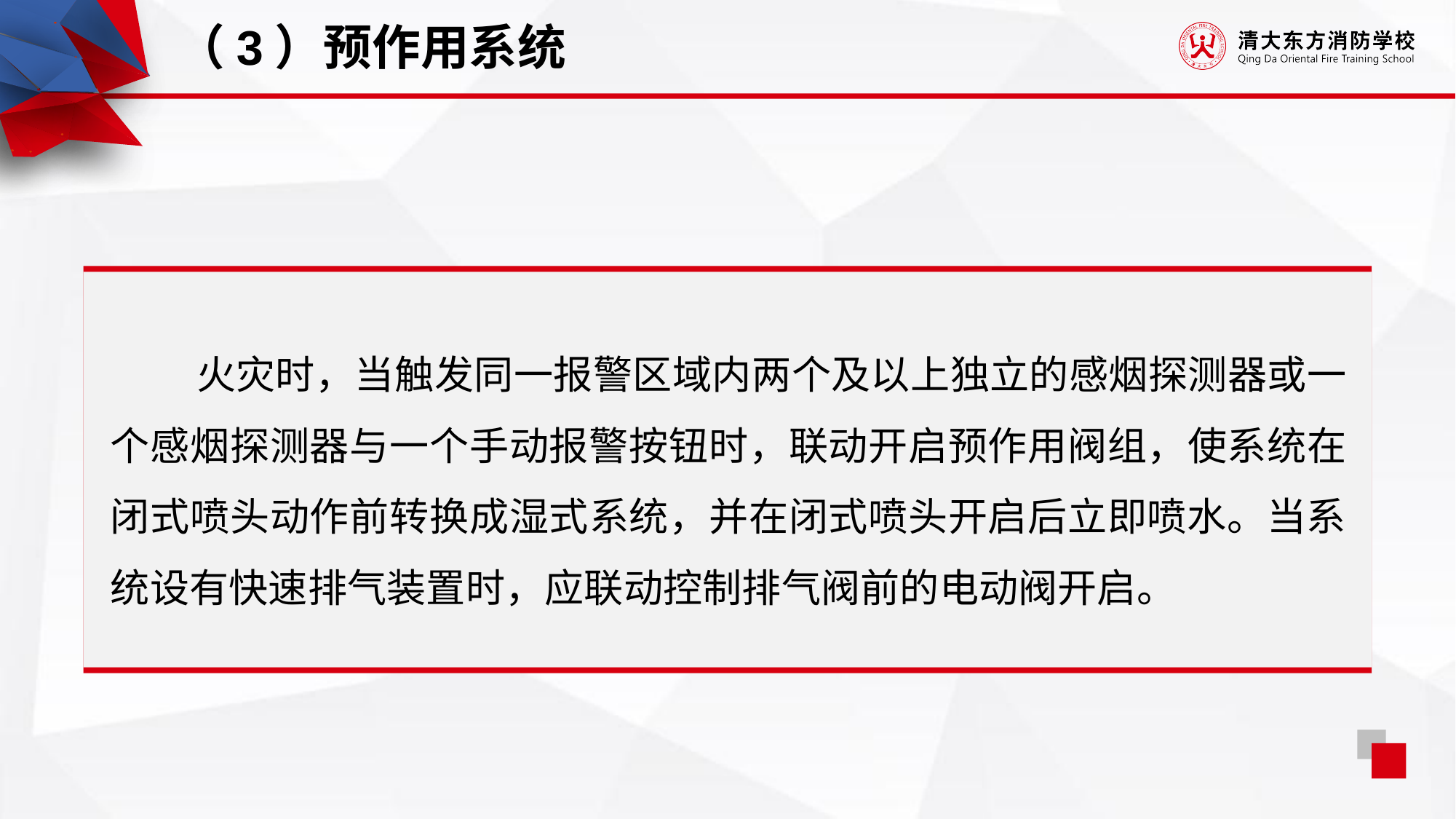

（3）预作用系统

火灾时，当触发同一报警区域内两个及以上独立的感烟探测器或一个感烟探测器与一个手动报警按钮时，联动开启预作用阀组，使系统在闭式喷头动作前转换成湿式系统，并在闭式喷头开启后立即喷水。当系统设有快速排气装置时，应联动控制排气阀前的电动阀开启。